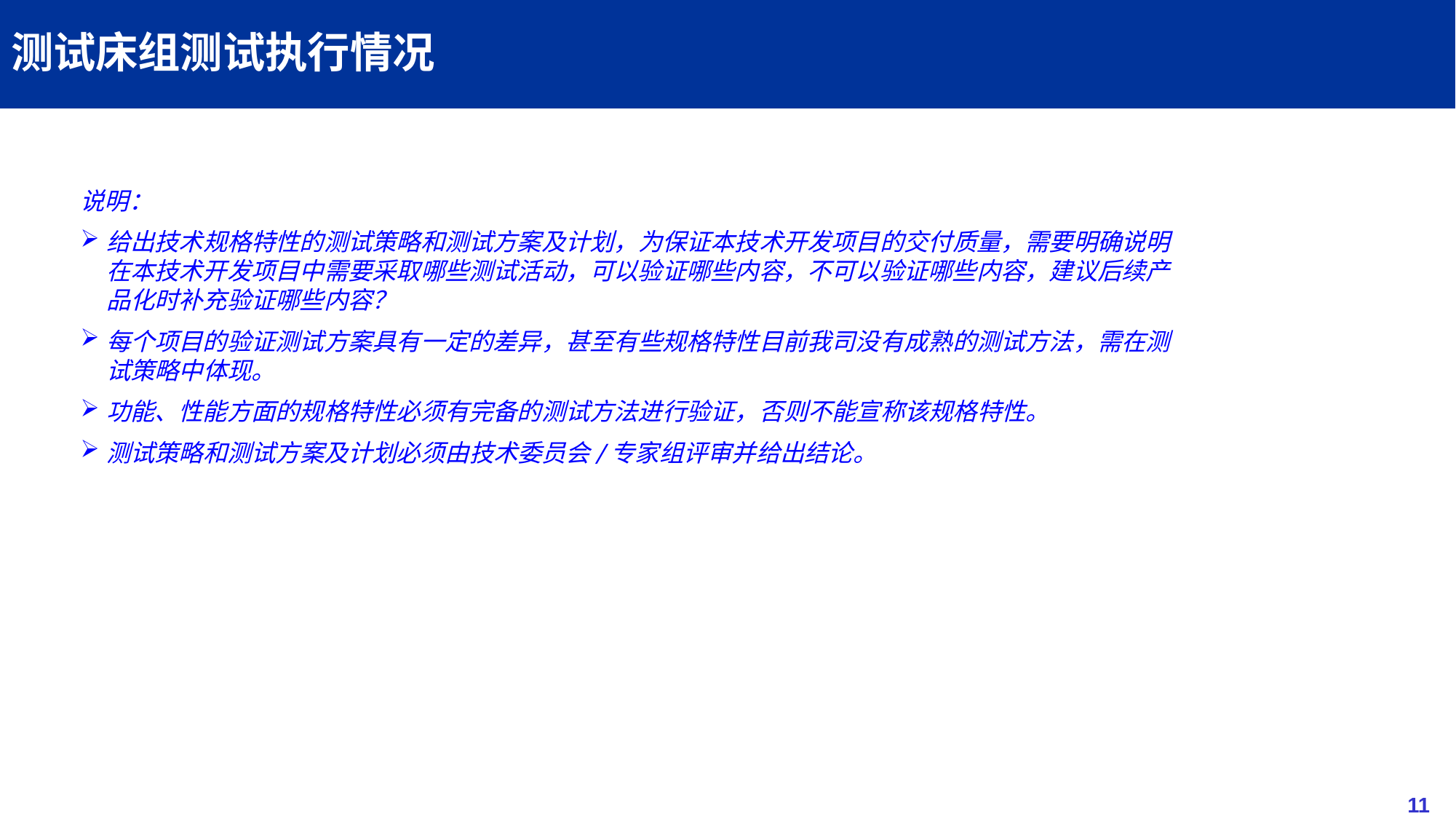

# 测试床组测试执行情况
说明：
给出技术规格特性的测试策略和测试方案及计划，为保证本技术开发项目的交付质量，需要明确说明在本技术开发项目中需要采取哪些测试活动，可以验证哪些内容，不可以验证哪些内容，建议后续产品化时补充验证哪些内容？
每个项目的验证测试方案具有一定的差异，甚至有些规格特性目前我司没有成熟的测试方法，需在测试策略中体现。
功能、性能方面的规格特性必须有完备的测试方法进行验证，否则不能宣称该规格特性。
测试策略和测试方案及计划必须由技术委员会/专家组评审并给出结论。